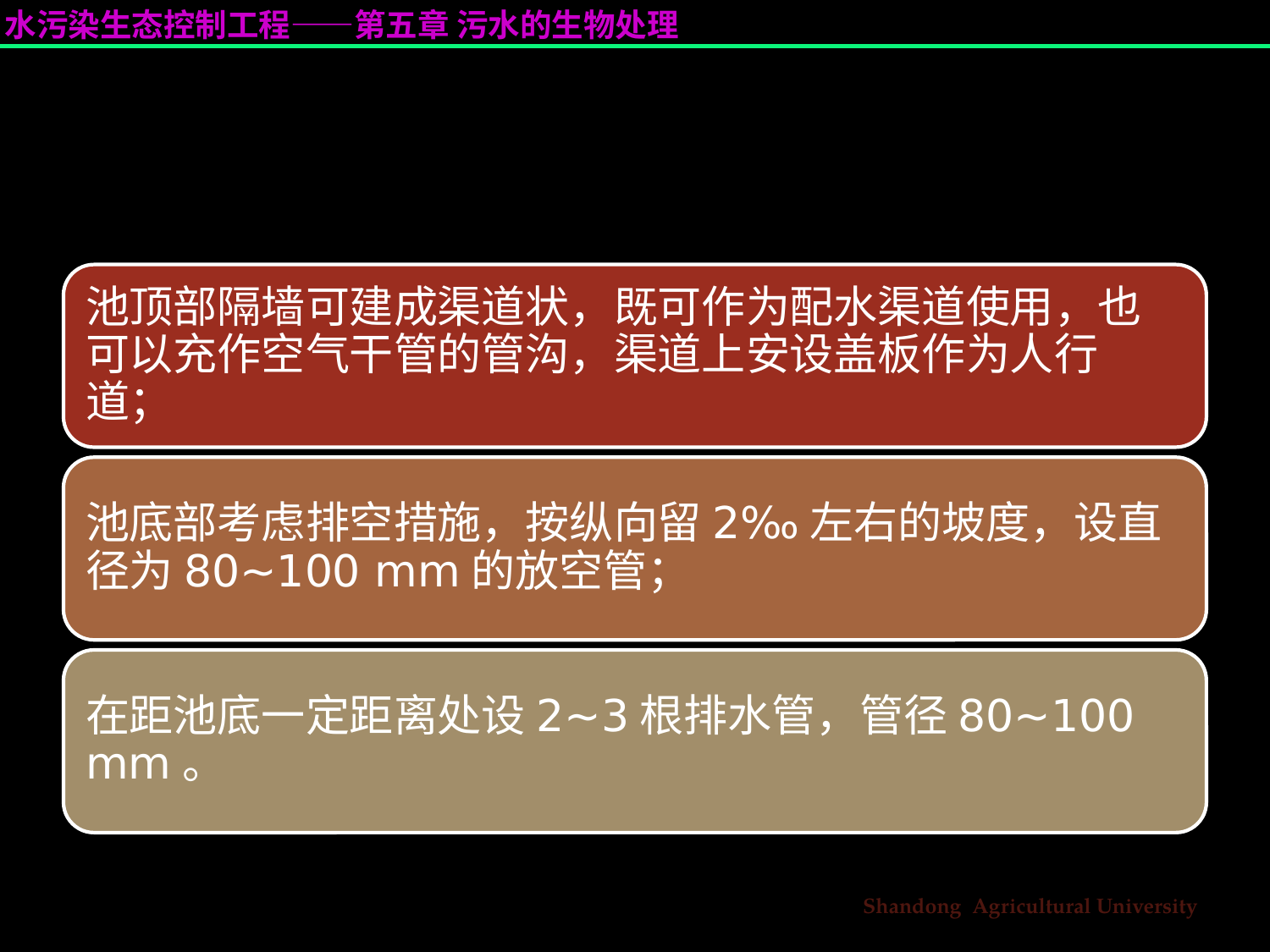

#
池顶部隔墙可建成渠道状，既可作为配水渠道使用，也可以充作空气干管的管沟，渠道上安设盖板作为人行道；
池底部考虑排空措施，按纵向留2‰左右的坡度，设直径为80~100 mm的放空管；
在距池底一定距离处设2~3根排水管，管径80~100 mm。